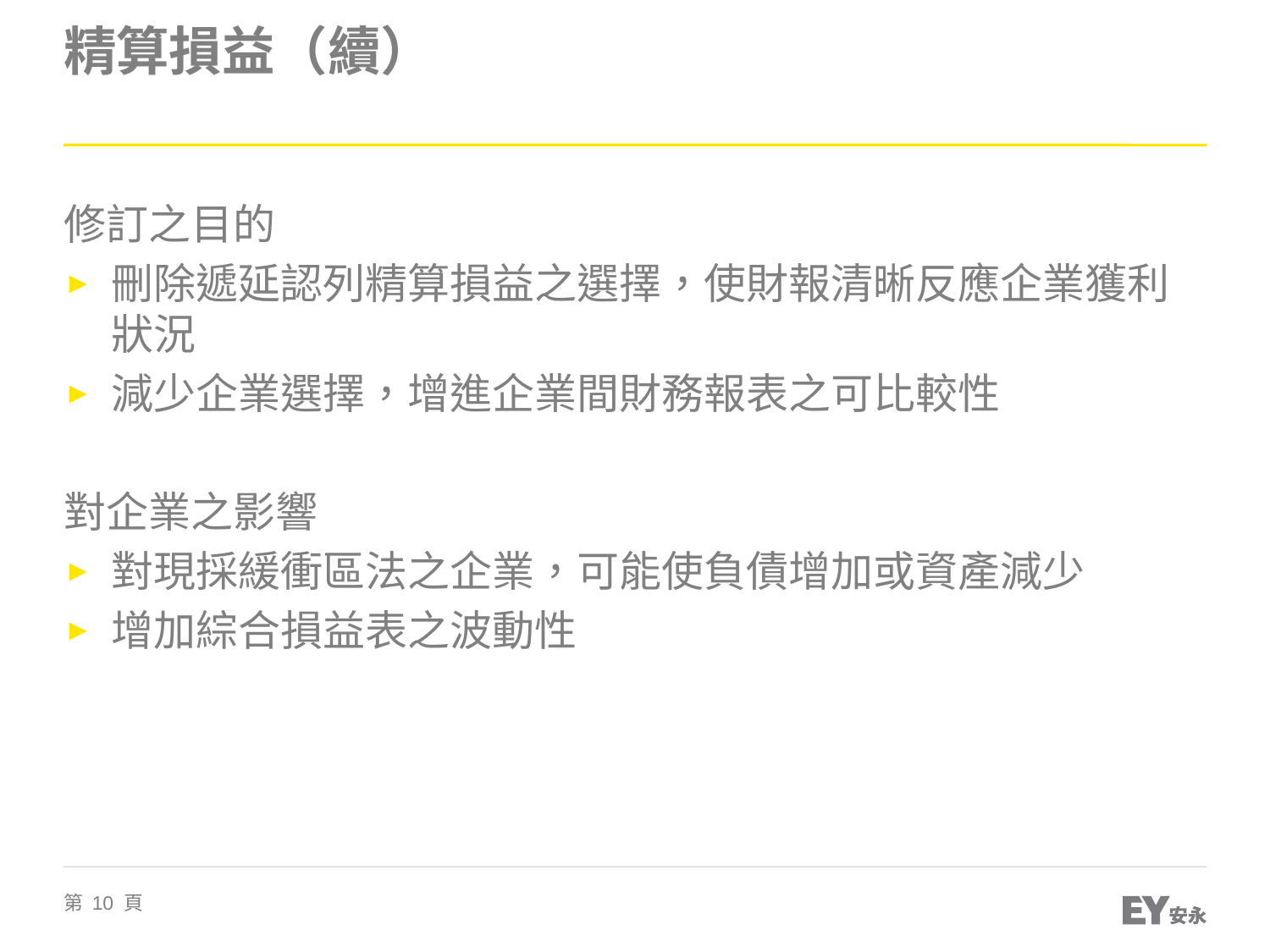

# 精算損益（續）
修訂之目的
刪除遞延認列精算損益之選擇，使財報清晰反應企業獲利狀況
減少企業選擇，增進企業間財務報表之可比較性

對企業之影響
對現採緩衝區法之企業，可能使負債增加或資產減少
增加綜合損益表之波動性